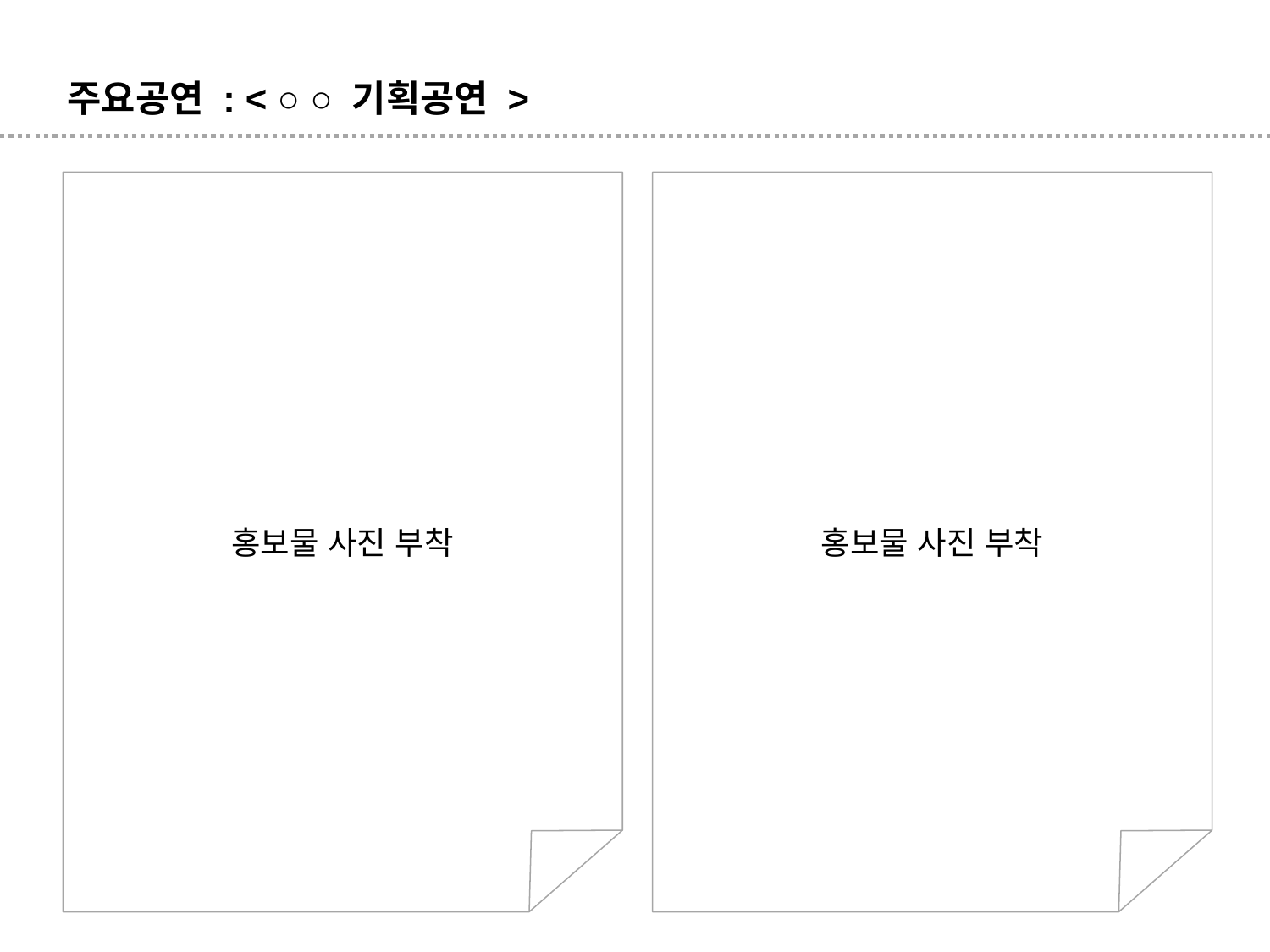

주요공연 : < ○ ○ 기획공연 >
홍보물 사진 부착
홍보물 사진 부착